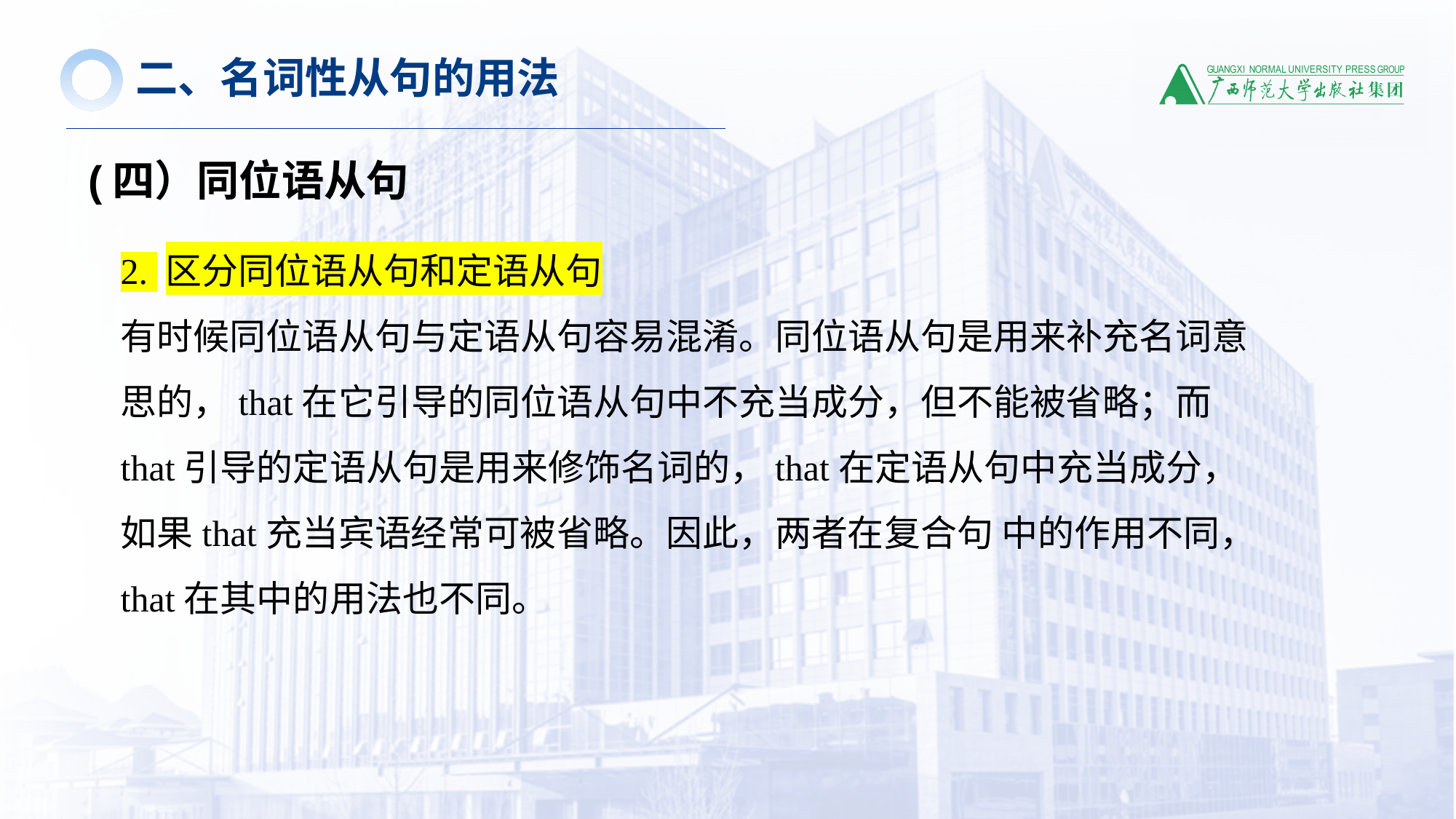

二、名词性从句的用法

(四）同位语从句
2. 区分同位语从句和定语从句
有时候同位语从句与定语从句容易混淆。同位语从句是用来补充名词意思的，that在它引导的同位语从句中不充当成分，但不能被省略；而that引导的定语从句是用来修饰名词的，that在定语从句中充当成分，如果that充当宾语经常可被省略。因此，两者在复合句 中的作用不同，that在其中的用法也不同。